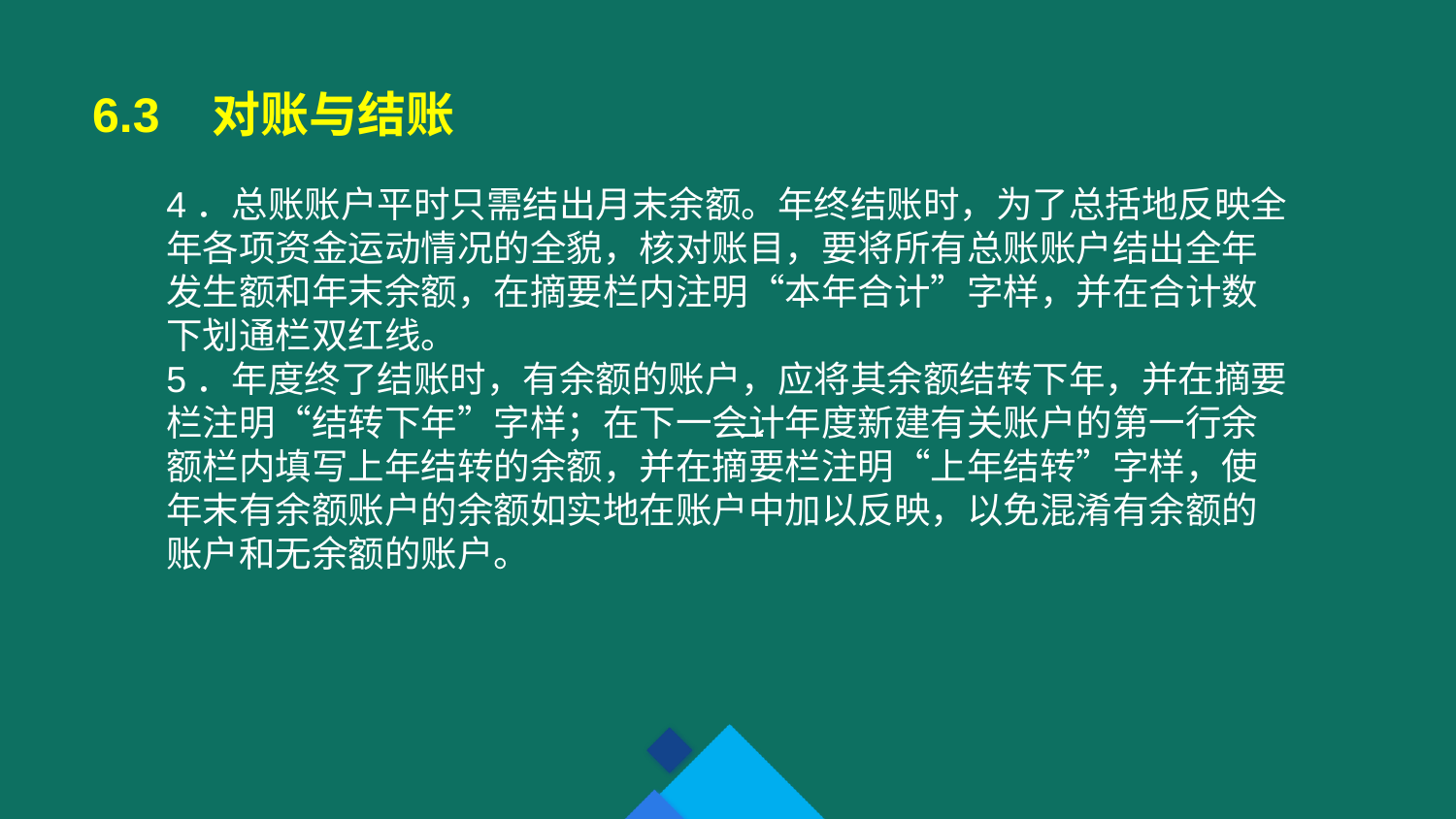

6.3   对账与结账

4．总账账户平时只需结出月末余额。年终结账时，为了总括地反映全年各项资金运动情况的全貌，核对账目，要将所有总账账户结出全年发生额和年末余额，在摘要栏内注明“本年合计”字样，并在合计数下划通栏双红线。
5．年度终了结账时，有余额的账户，应将其余额结转下年，并在摘要栏注明“结转下年”字样；在下一会计年度新建有关账户的第一行余额栏内填写上年结转的余额，并在摘要栏注明“上年结转”字样，使年末有余额账户的余额如实地在账户中加以反映，以免混淆有余额的账户和无余额的账户。